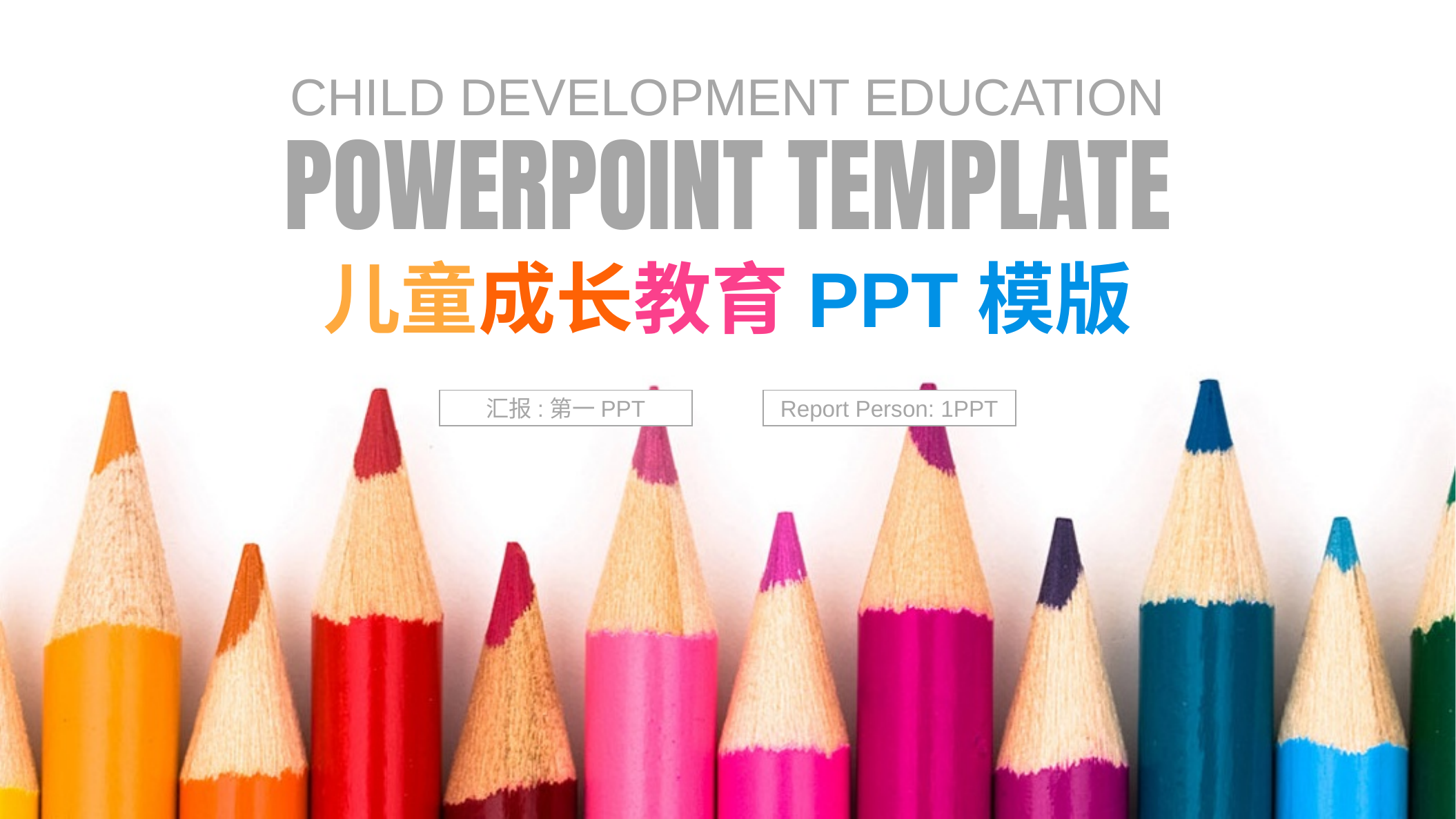

Child development education powerpoint template
儿童成长教育PPT模版
汇报:第一PPT
Report Person: 1PPT